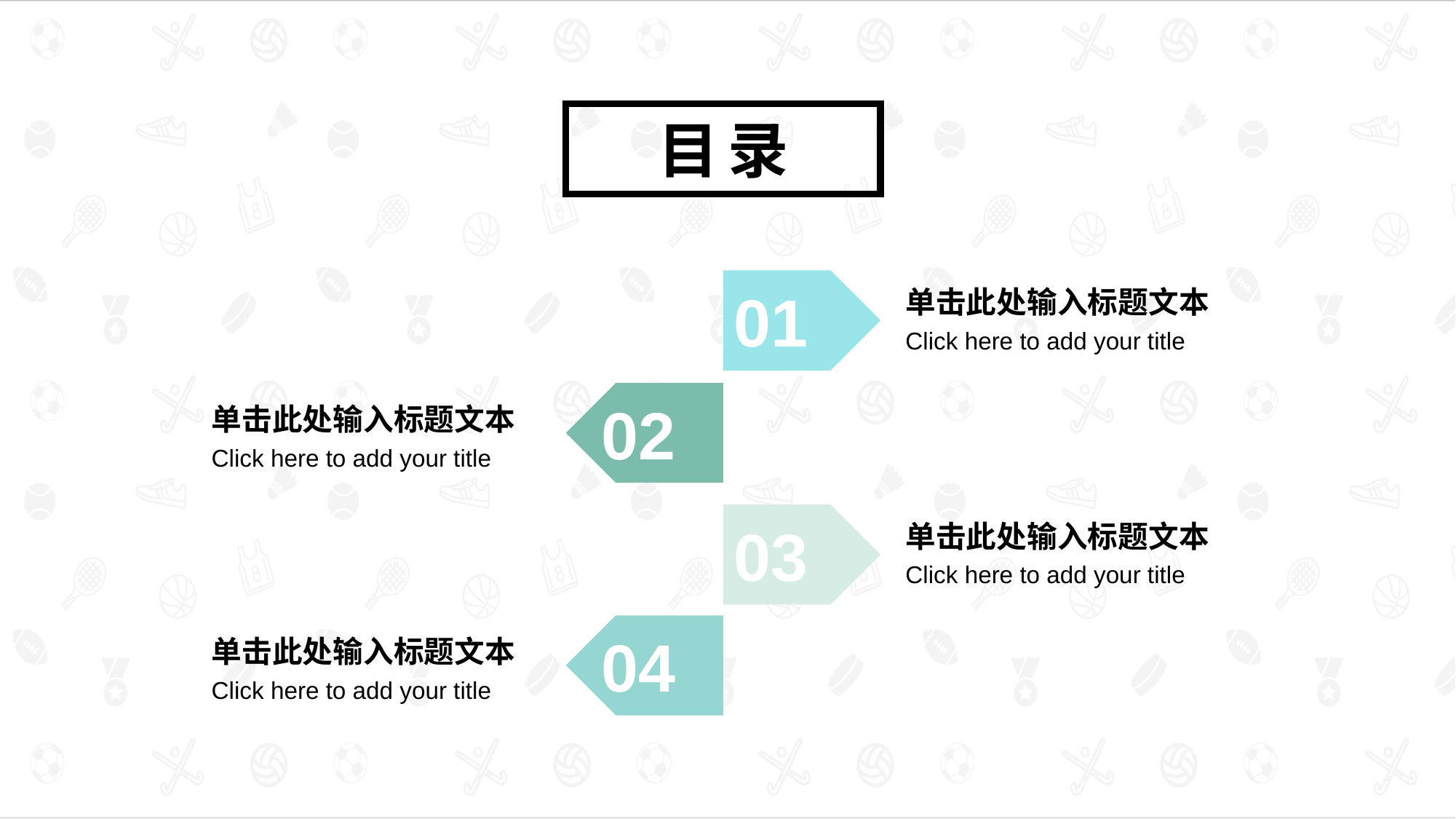

目录
01
单击此处输入标题文本
Click here to add your title
02
单击此处输入标题文本
Click here to add your title
03
单击此处输入标题文本
Click here to add your title
04
单击此处输入标题文本
Click here to add your title